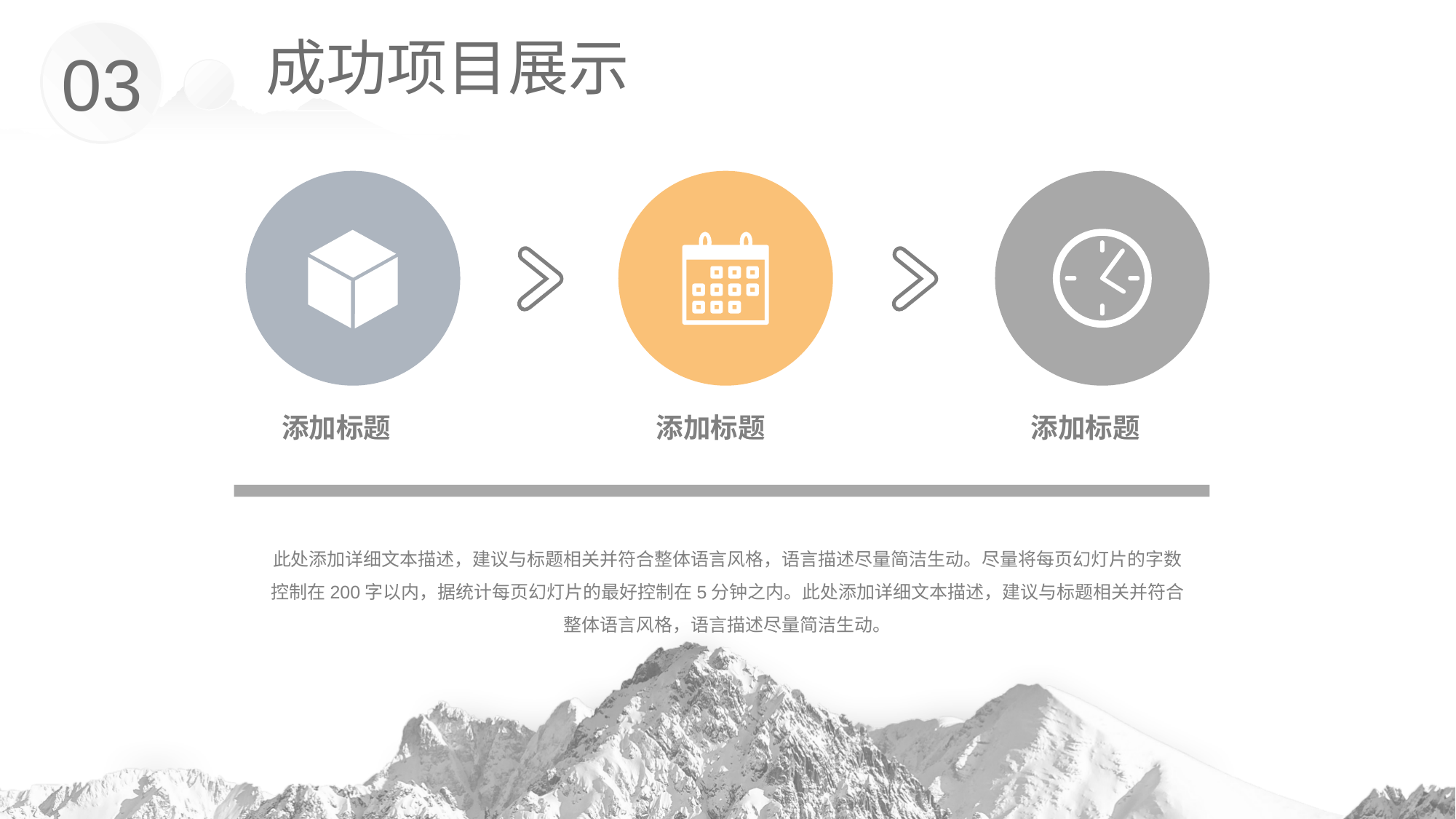

成功项目展示
03

### Chart

| Category | 销售额 |
|---|---|
| 第一季度 | 8.2 |
| 第二季度 | 3.2 |

### Chart

| Category | 销售额 |
|---|---|
| 第一季度 | 1.0 |
| 第二季度 | 3.2 |

### Chart

| Category | 销售额 |
|---|---|
| 第一季度 | 9.0 |
| 第二季度 | 1.0 |

添加标题
添加标题
添加标题

此处添加详细文本描述，建议与标题相关并符合整体语言风格，语言描述尽量简洁生动。尽量将每页幻灯片的字数控制在200字以内，据统计每页幻灯片的最好控制在5分钟之内。此处添加详细文本描述，建议与标题相关并符合整体语言风格，语言描述尽量简洁生动。